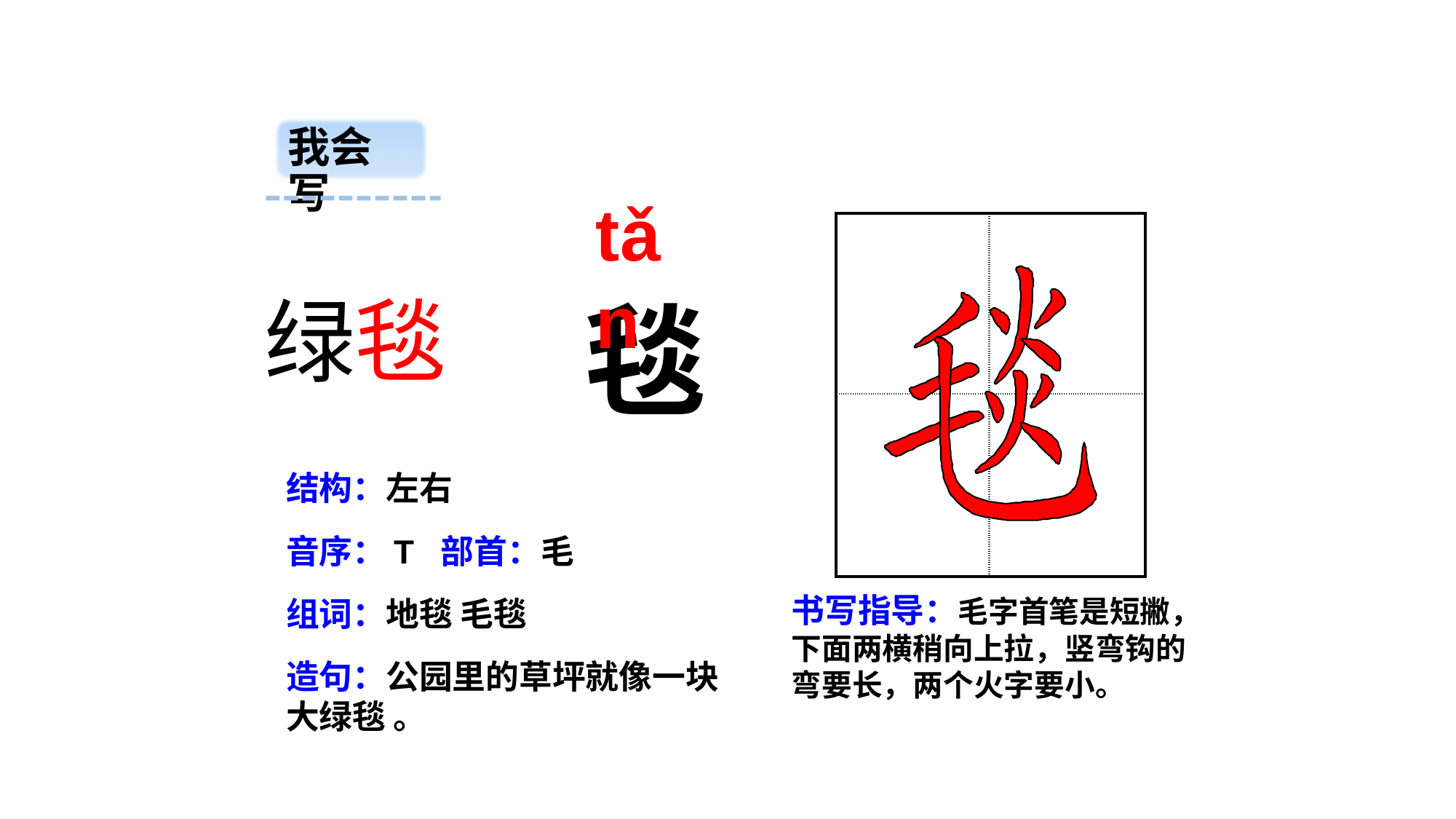

我会写

tǎn
|  |  |
| --- | --- |
|  |  |

绿毯
毯

结构：左右
音序：T  部首：毛
书写指导：毛字首笔是短撇，下面两横稍向上拉，竖弯钩的弯要长，两个火字要小。
组词：地毯 毛毯
造句：公园里的草坪就像一块大绿毯 。